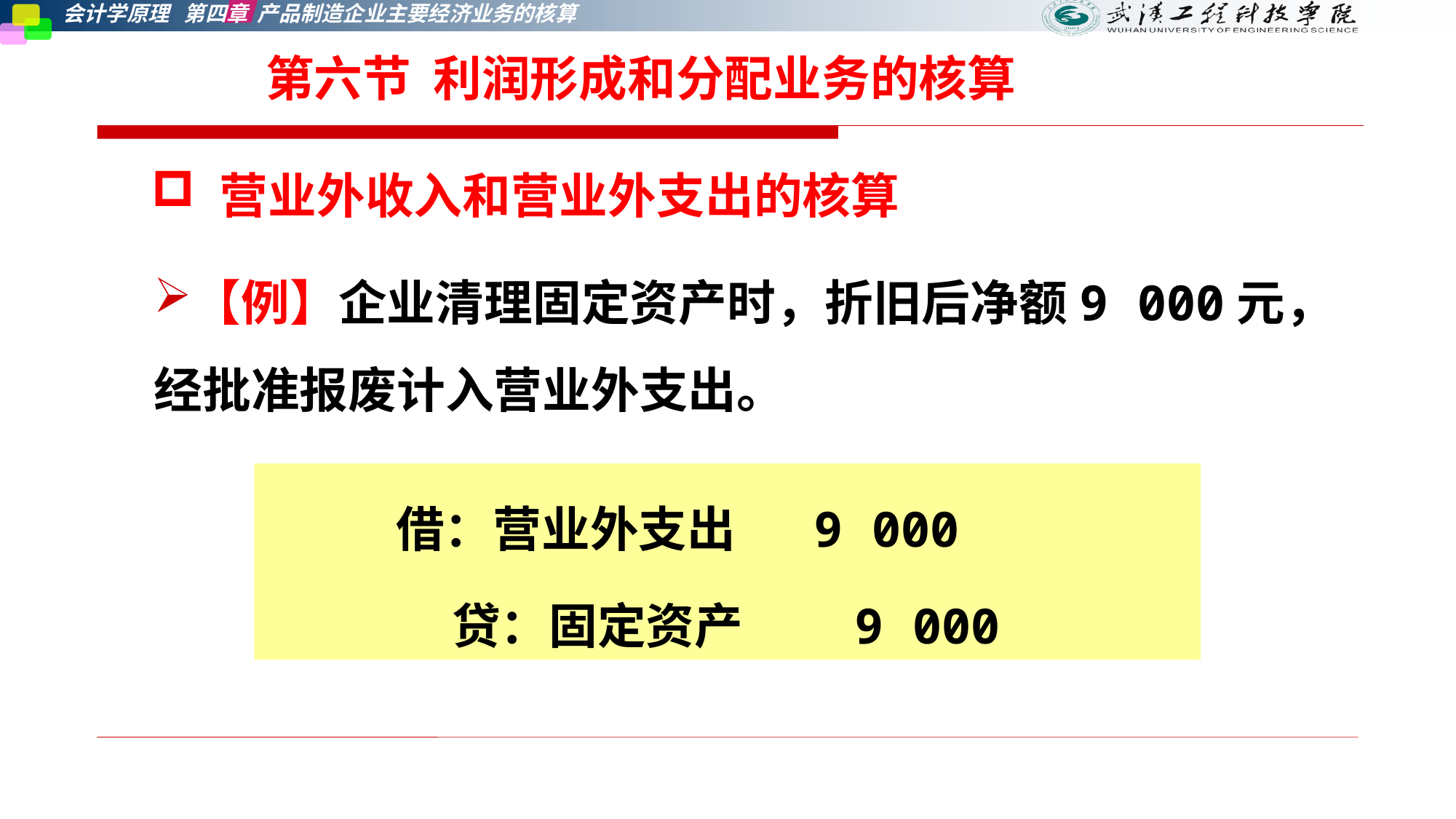

# 第六节  利润形成和分配业务的核算
 营业外收入和营业外支出的核算
【例】企业清理固定资产时，折旧后净额9 000元，经批准报废计入营业外支出。
借：营业外支出      9 000
    贷：固定资产         9 000